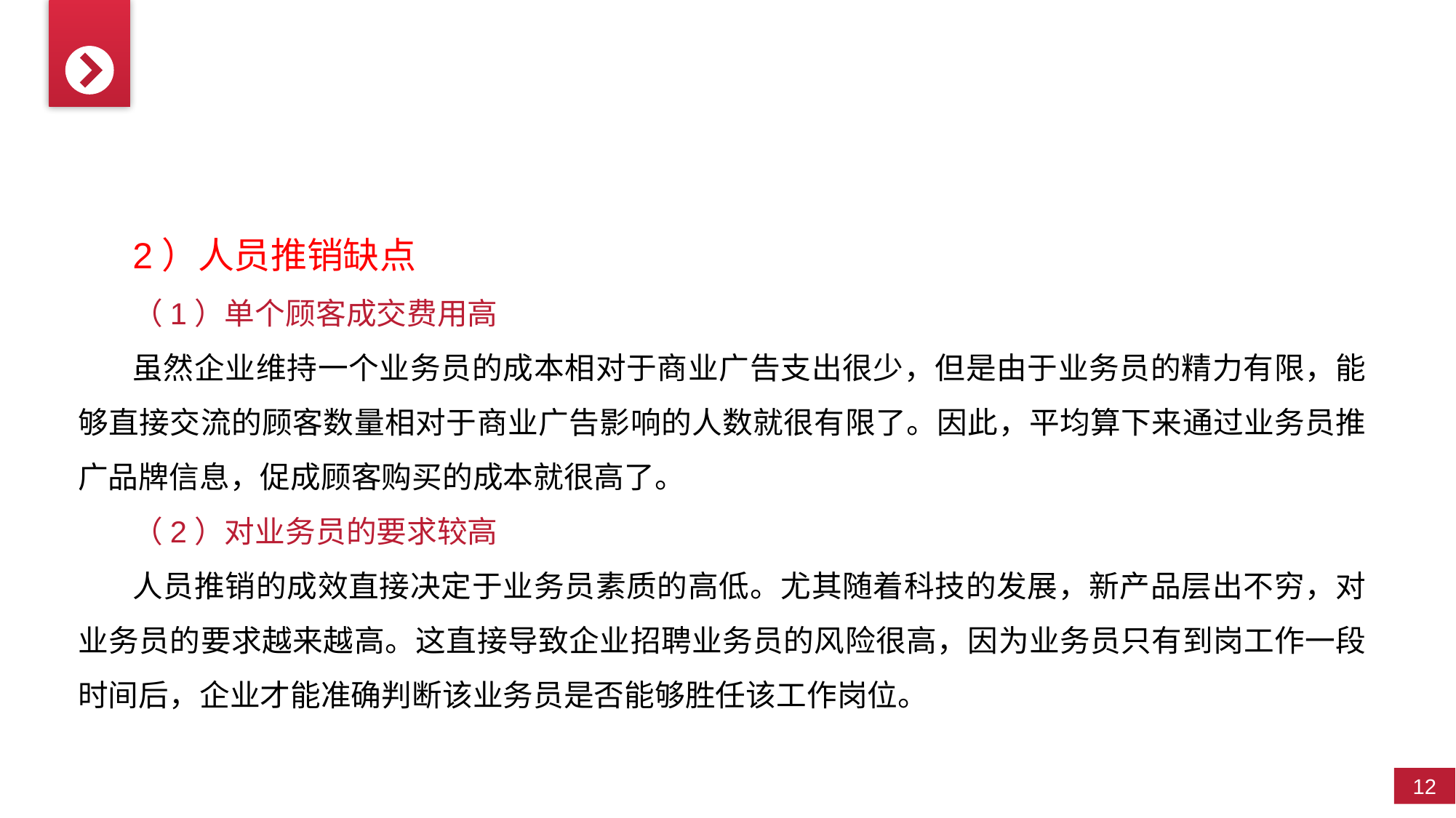

2）人员推销缺点
（1）单个顾客成交费用高
虽然企业维持一个业务员的成本相对于商业广告支出很少，但是由于业务员的精力有限，能够直接交流的顾客数量相对于商业广告影响的人数就很有限了。因此，平均算下来通过业务员推广品牌信息，促成顾客购买的成本就很高了。
（2）对业务员的要求较高
人员推销的成效直接决定于业务员素质的高低。尤其随着科技的发展，新产品层出不穷，对业务员的要求越来越高。这直接导致企业招聘业务员的风险很高，因为业务员只有到岗工作一段时间后，企业才能准确判断该业务员是否能够胜任该工作岗位。